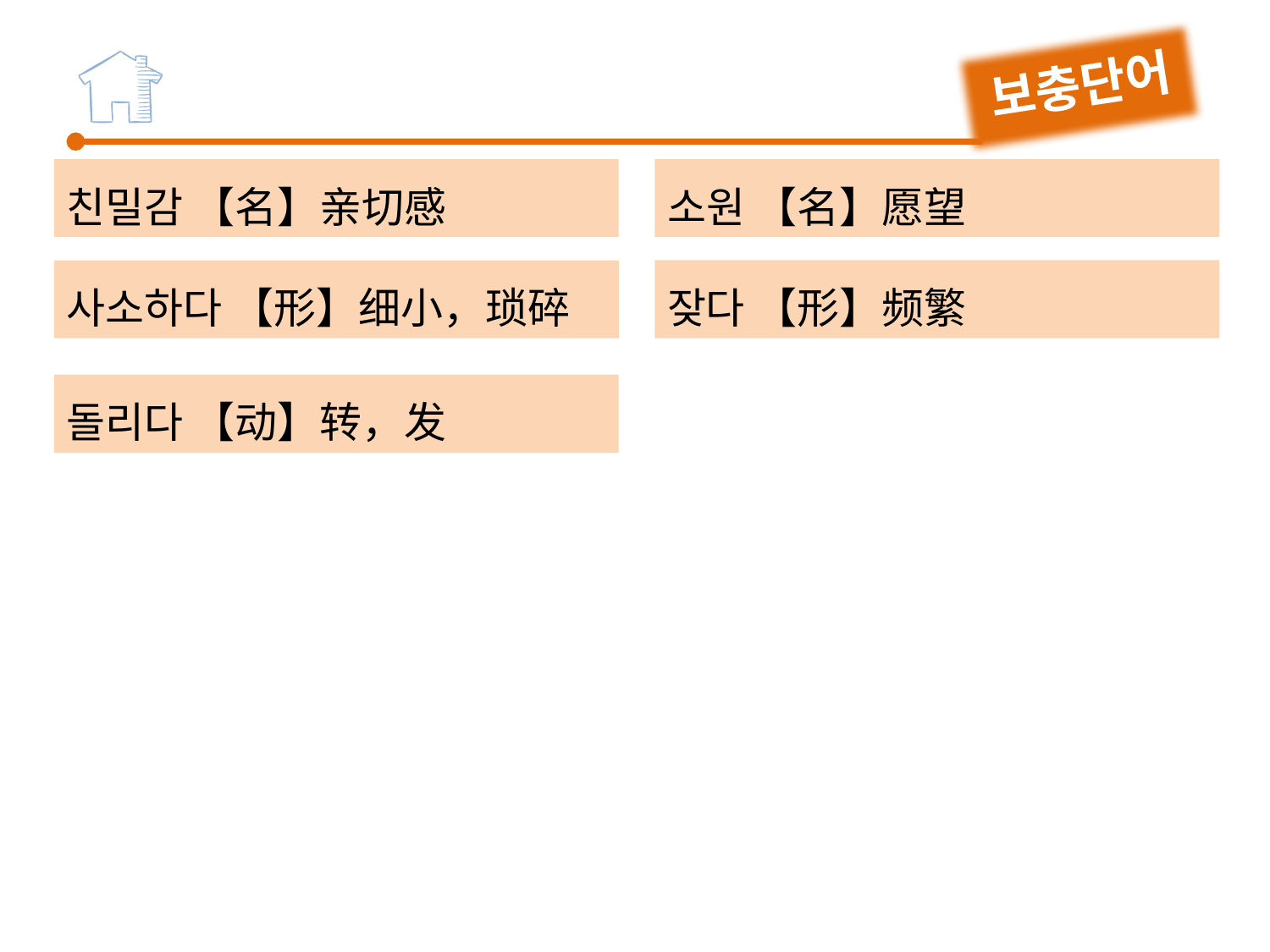

보충단어

친밀감 【名】亲切感
소원 【名】愿望
잦다 【形】频繁
사소하다 【形】细小，琐碎
돌리다 【动】转，发